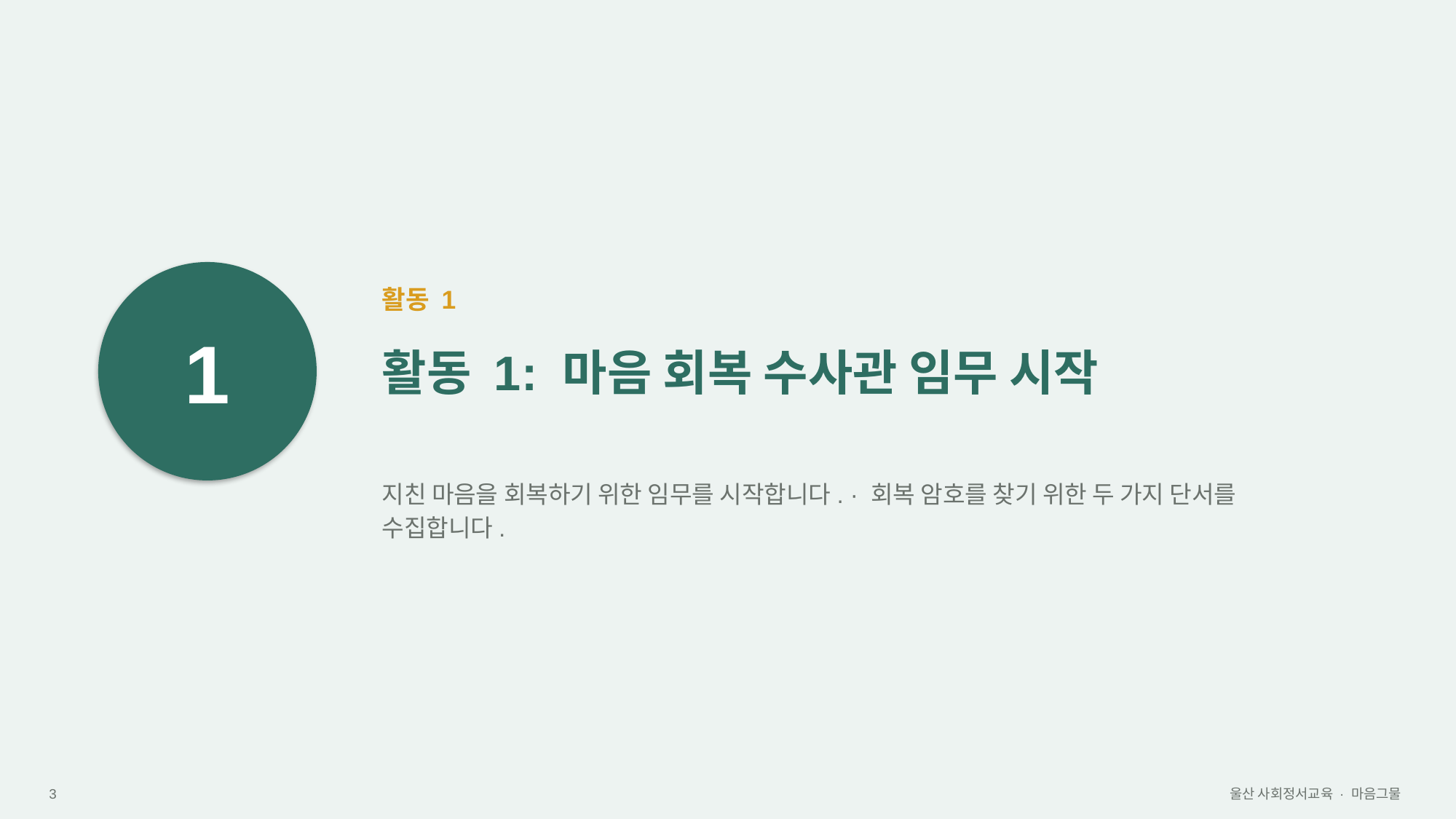

1
활동 1
활동 1: 마음 회복 수사관 임무 시작
지친 마음을 회복하기 위한 임무를 시작합니다. · 회복 암호를 찾기 위한 두 가지 단서를 수집합니다.
3
울산 사회정서교육 · 마음그물